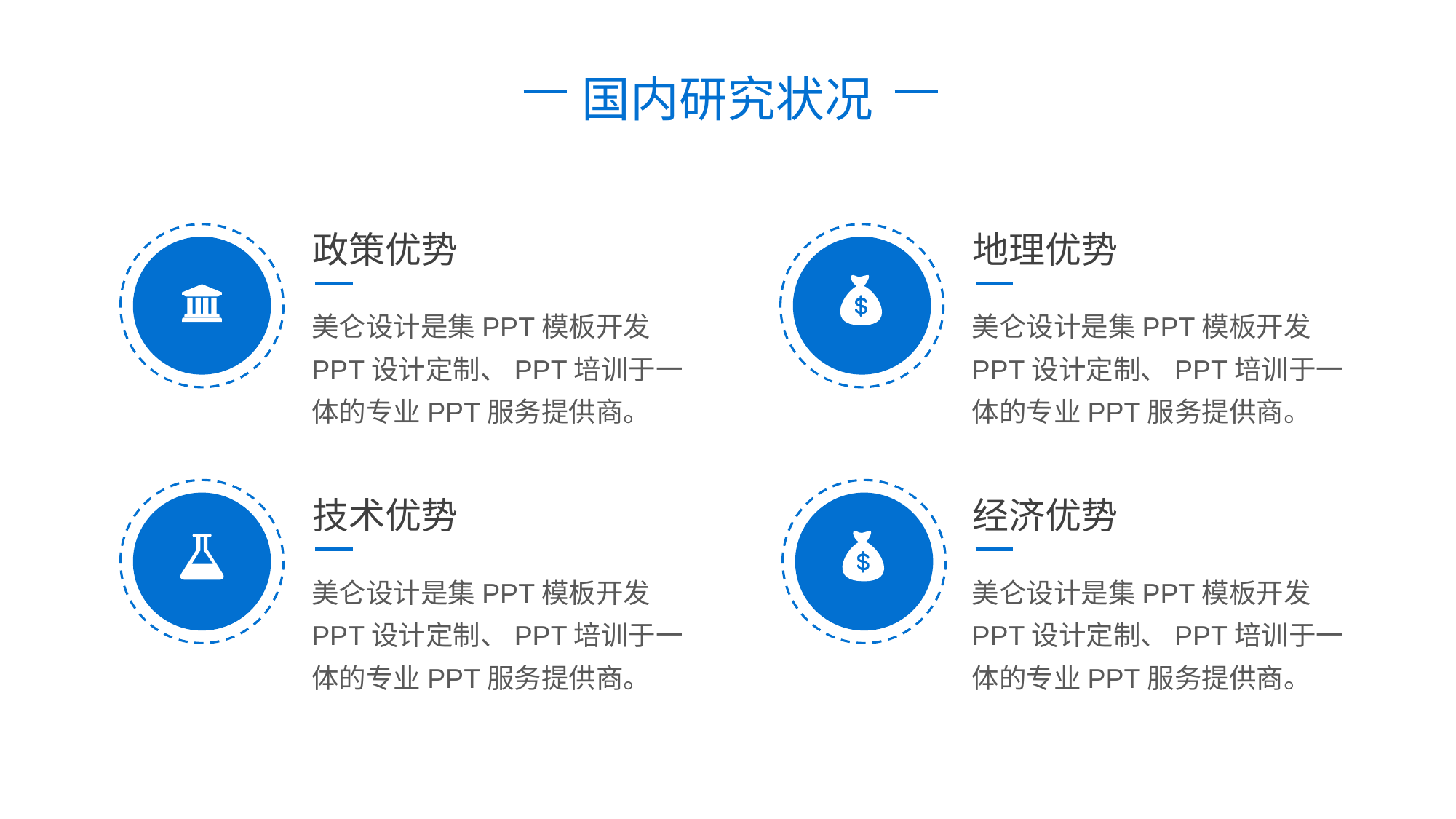

国内研究状况
政策优势
地理优势

美仑设计是集PPT模板开发PPT设计定制、PPT培训于一体的专业PPT服务提供商。
美仑设计是集PPT模板开发PPT设计定制、PPT培训于一体的专业PPT服务提供商。
技术优势
经济优势

美仑设计是集PPT模板开发PPT设计定制、PPT培训于一体的专业PPT服务提供商。
美仑设计是集PPT模板开发PPT设计定制、PPT培训于一体的专业PPT服务提供商。